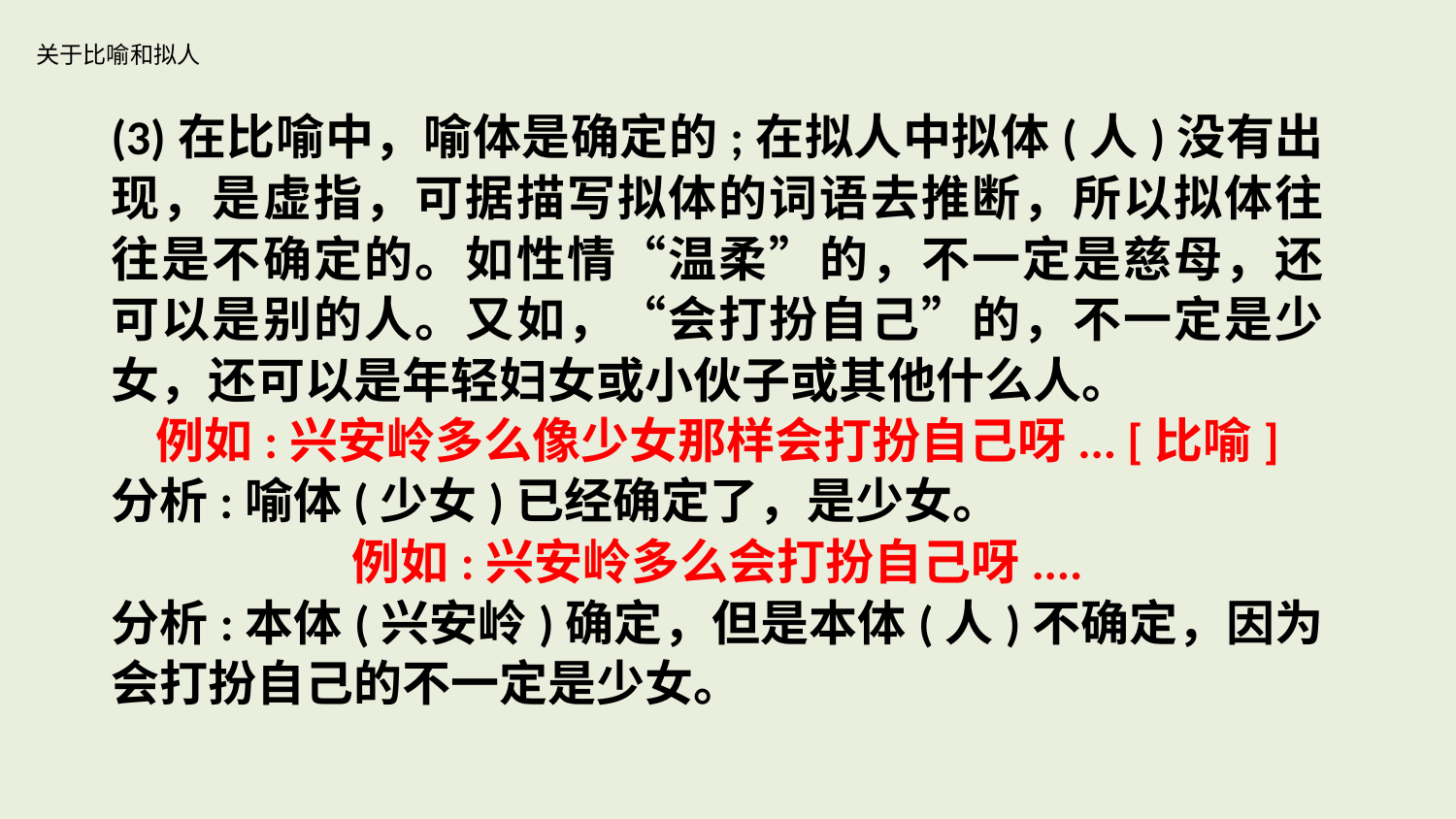

# 关于比喻和拟人
(3)在比喻中，喻体是确定的;在拟人中拟体(人)没有出现，是虚指，可据描写拟体的词语去推断，所以拟体往往是不确定的。如性情“温柔”的，不一定是慈母，还可以是别的人。又如，“会打扮自己”的，不一定是少女，还可以是年轻妇女或小伙子或其他什么人。
例如:兴安岭多么像少女那样会打扮自己呀... [比喻]
分析:喻体(少女)已经确定了，是少女。
例如:兴安岭多么会打扮自己呀....
分析:本体(兴安岭)确定，但是本体(人)不确定，因为会打扮自己的不一定是少女。